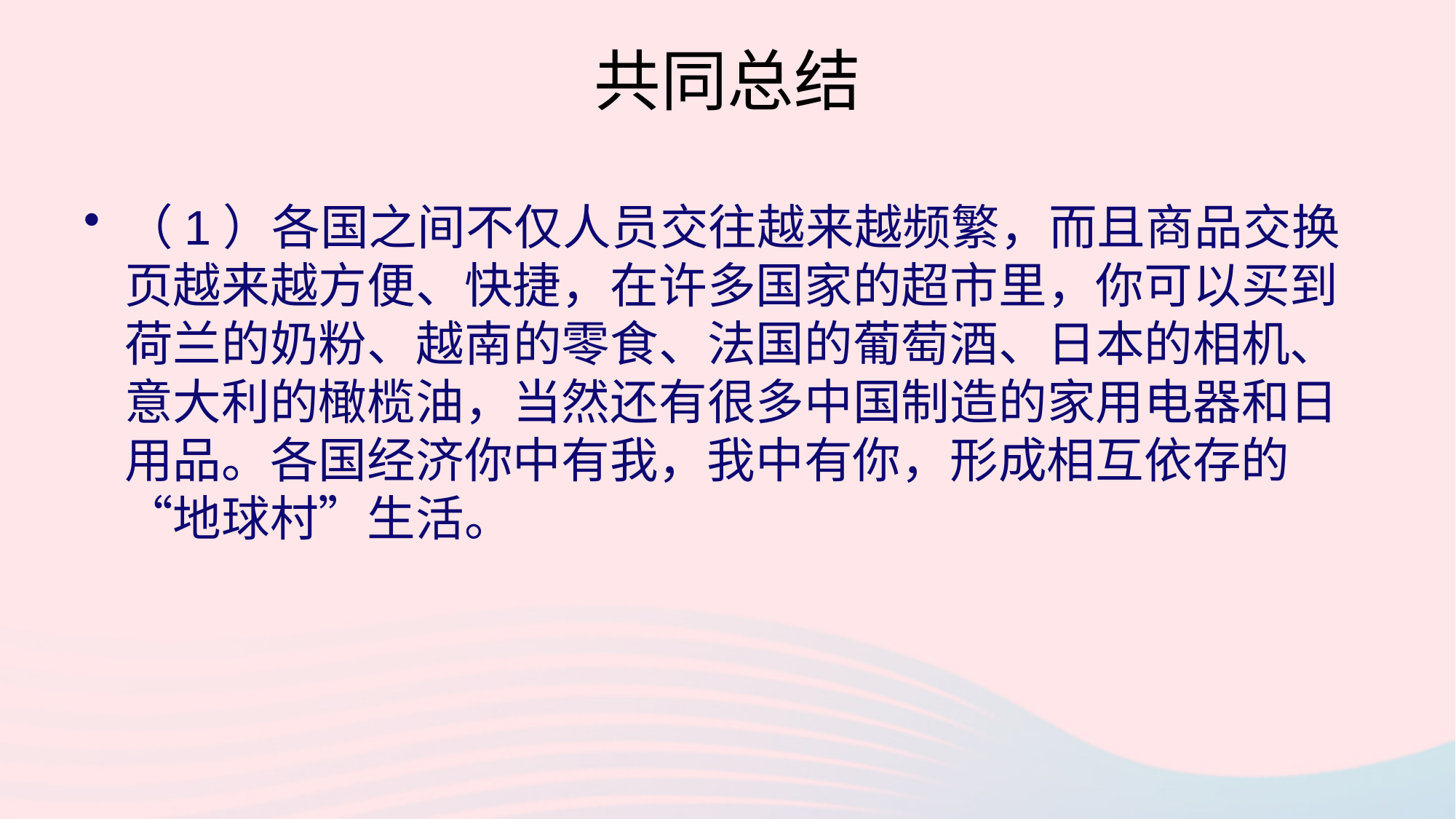

# 共同总结
（1）各国之间不仅人员交往越来越频繁，而且商品交换页越来越方便、快捷，在许多国家的超市里，你可以买到荷兰的奶粉、越南的零食、法国的葡萄酒、日本的相机、意大利的橄榄油，当然还有很多中国制造的家用电器和日用品。各国经济你中有我，我中有你，形成相互依存的“地球村”生活。